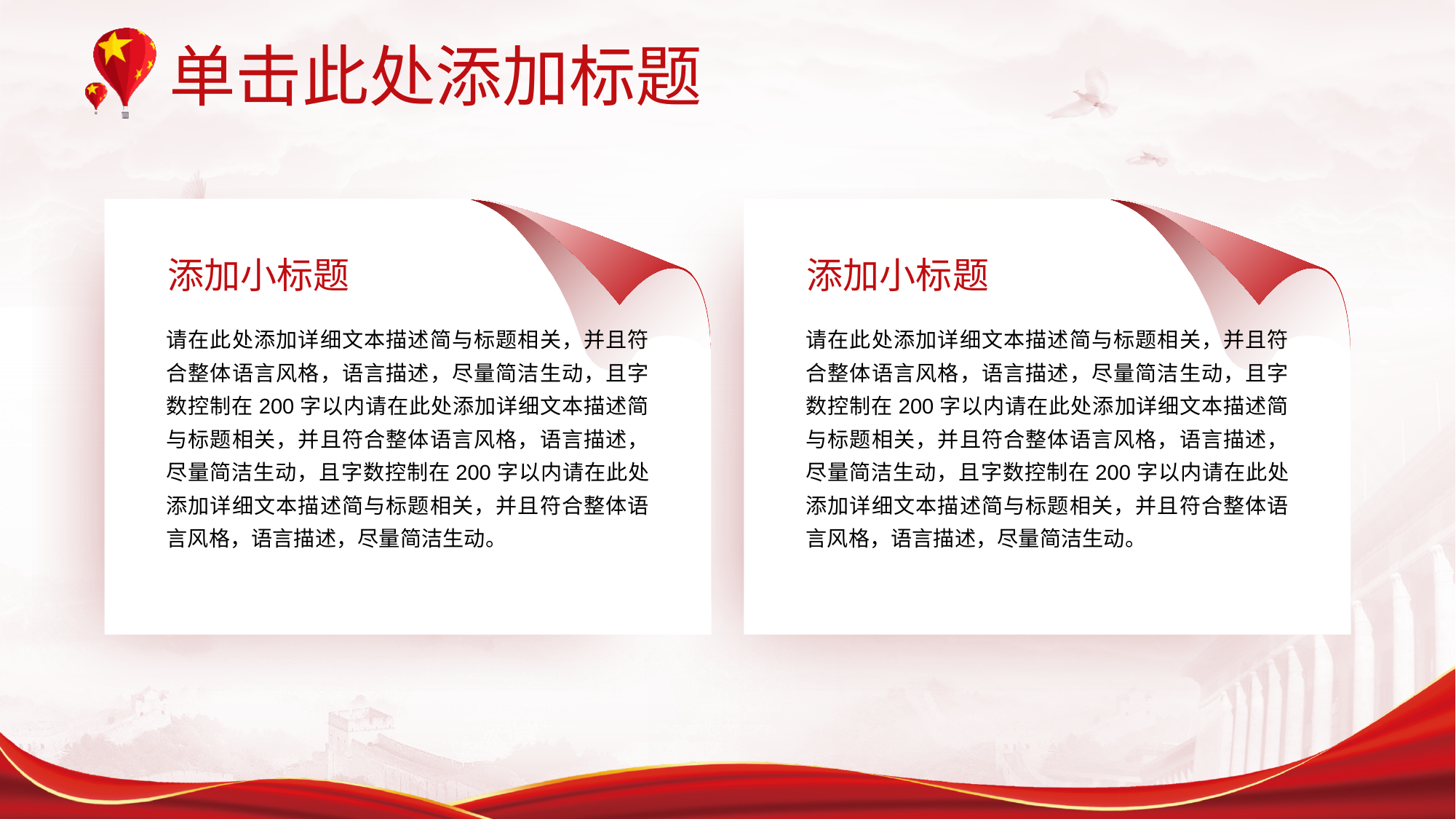

单击此处添加标题

添加小标题
添加小标题
请在此处添加详细文本描述简与标题相关，并且符合整体语言风格，语言描述，尽量简洁生动，且字数控制在200字以内请在此处添加详细文本描述简与标题相关，并且符合整体语言风格，语言描述，尽量简洁生动，且字数控制在200字以内请在此处添加详细文本描述简与标题相关，并且符合整体语言风格，语言描述，尽量简洁生动。
请在此处添加详细文本描述简与标题相关，并且符合整体语言风格，语言描述，尽量简洁生动，且字数控制在200字以内请在此处添加详细文本描述简与标题相关，并且符合整体语言风格，语言描述，尽量简洁生动，且字数控制在200字以内请在此处添加详细文本描述简与标题相关，并且符合整体语言风格，语言描述，尽量简洁生动。